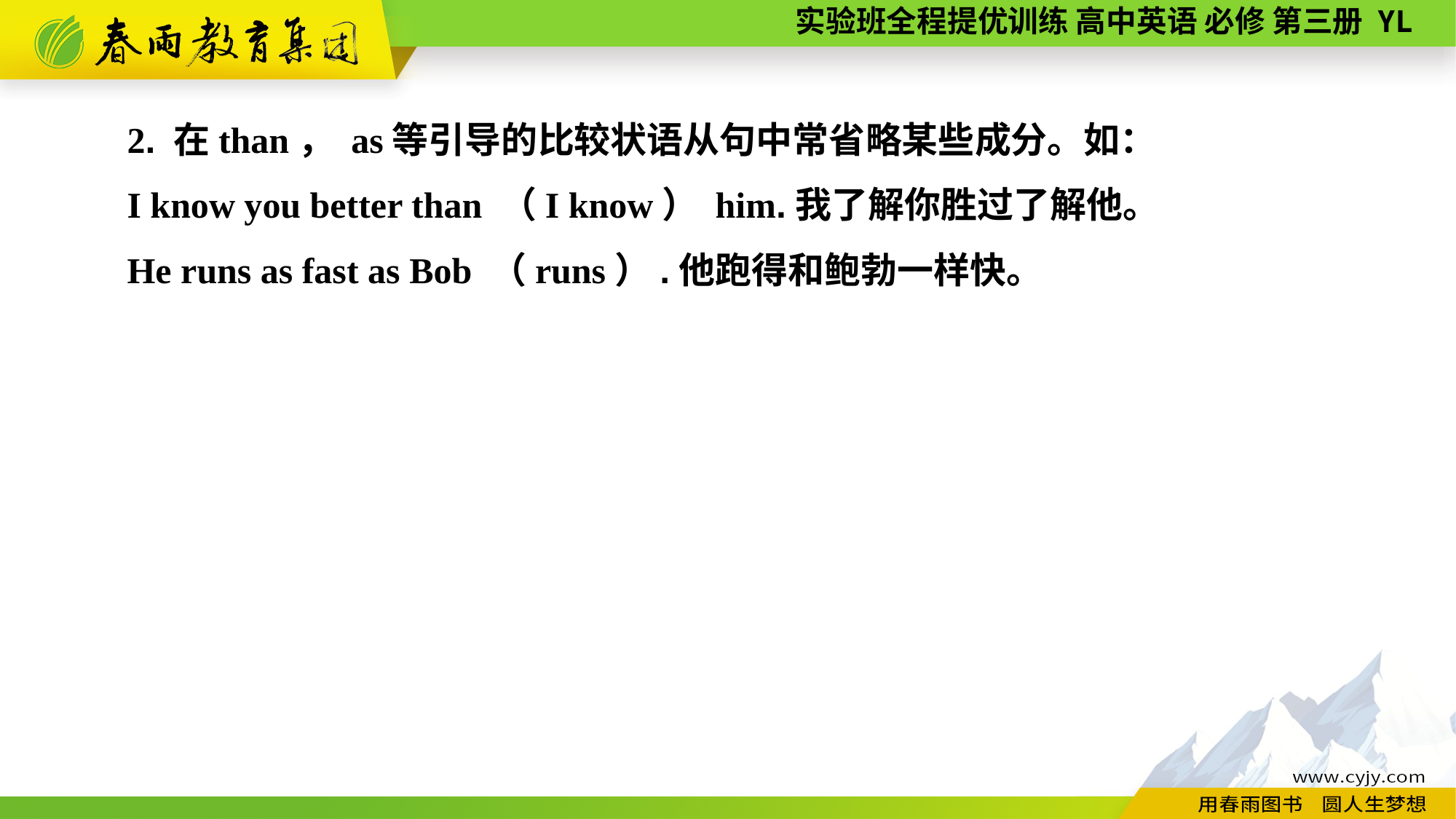

2. 在than， as等引导的比较状语从句中常省略某些成分。如：
I know you better than （I know） him.我了解你胜过了解他。
He runs as fast as Bob （runs）.他跑得和鲍勃一样快。